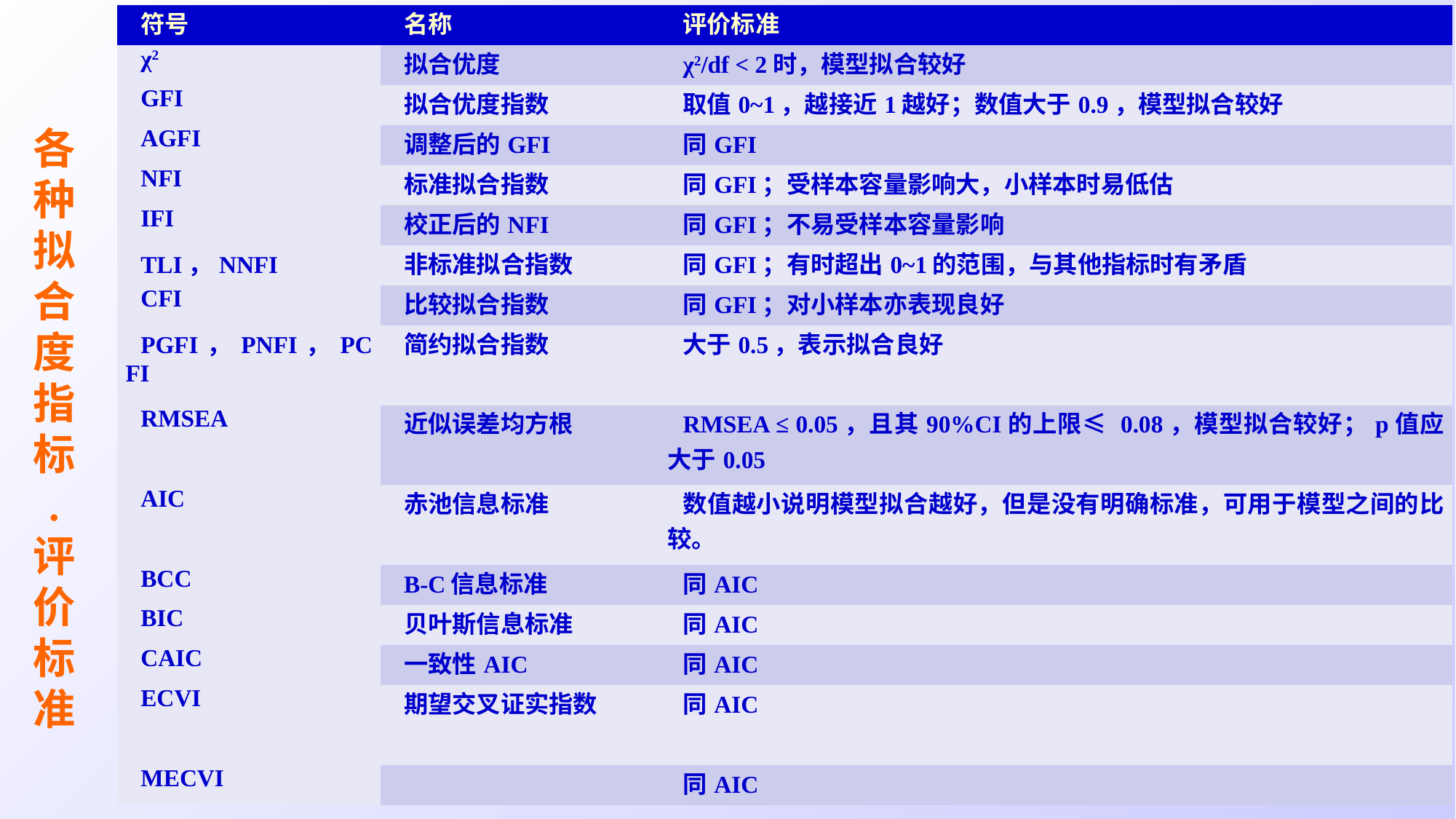

| 符号 | 名称 | 评价标准 |
| --- | --- | --- |
| χ2 | 拟合优度 | χ2/df < 2时，模型拟合较好 |
| GFI | 拟合优度指数 | 取值0~1，越接近1越好；数值大于0.9，模型拟合较好 |
| AGFI | 调整后的GFI | 同GFI |
| NFI | 标准拟合指数 | 同GFI；受样本容量影响大，小样本时易低估 |
| IFI | 校正后的NFI | 同GFI；不易受样本容量影响 |
| TLI，NNFI | 非标准拟合指数 | 同GFI；有时超出0~1的范围，与其他指标时有矛盾 |
| CFI | 比较拟合指数 | 同GFI；对小样本亦表现良好 |
| PGFI，PNFI，PCFI | 简约拟合指数 | 大于0.5，表示拟合良好 |
| RMSEA | 近似误差均方根 | RMSEA ≤ 0.05，且其90%CI的上限≤ 0.08，模型拟合较好；p值应大于0.05 |
| AIC | 赤池信息标准 | 数值越小说明模型拟合越好，但是没有明确标准，可用于模型之间的比较。 |
| BCC | B-C信息标准 | 同AIC |
| BIC | 贝叶斯信息标准 | 同AIC |
| CAIC | 一致性AIC | 同AIC |
| ECVI | 期望交叉证实指数 | 同AIC |
| MECVI |  | 同AIC |
# 各种拟合度指标 . 评价标准